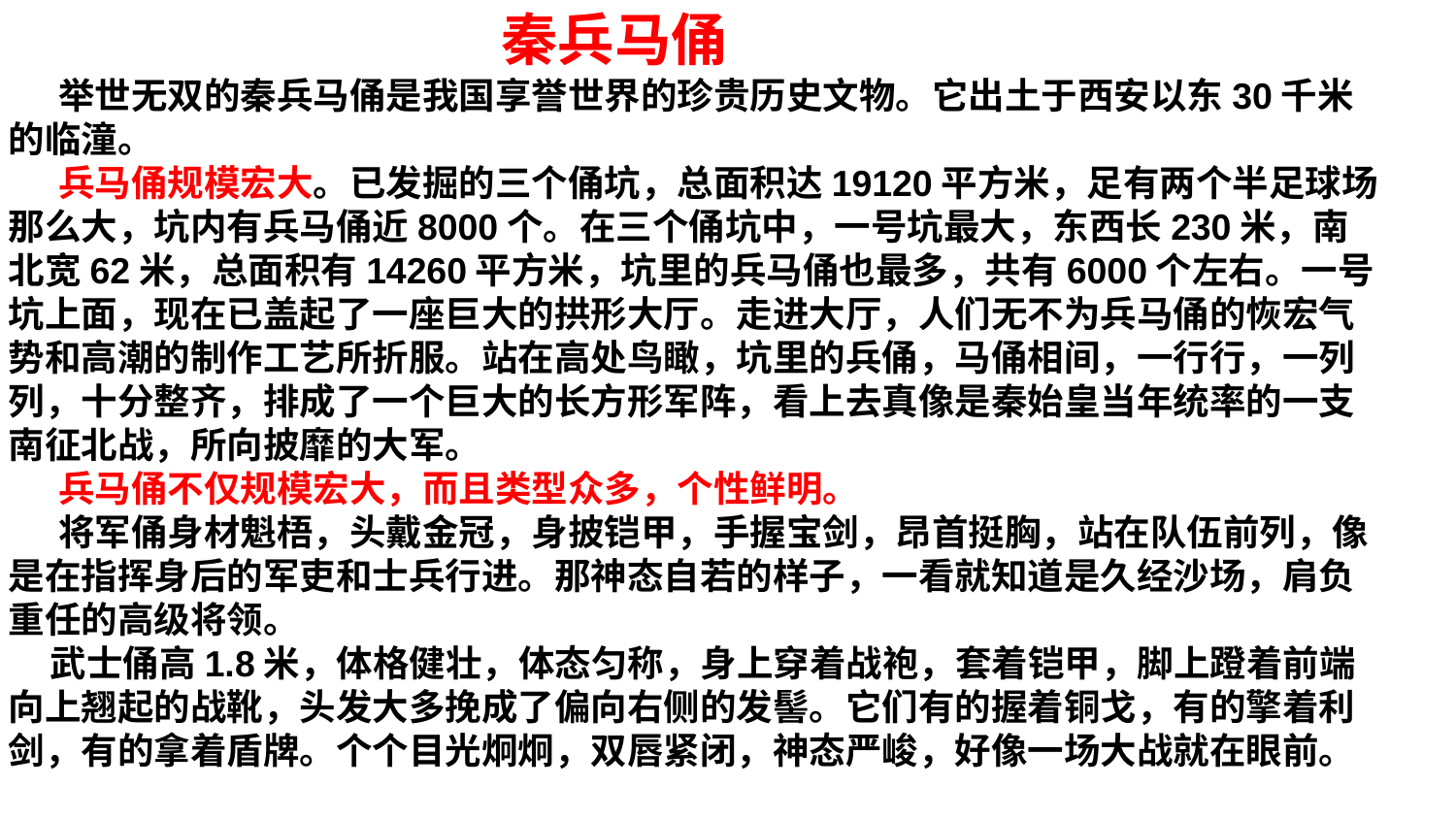

秦兵马俑
     举世无双的秦兵马俑是我国享誉世界的珍贵历史文物。它出土于西安以东30千米的临潼。
     兵马俑规模宏大。已发掘的三个俑坑，总面积达19120平方米，足有两个半足球场那么大，坑内有兵马俑近8000个。在三个俑坑中，一号坑最大，东西长230米，南北宽62米，总面积有14260平方米，坑里的兵马俑也最多，共有6000个左右。一号坑上面，现在已盖起了一座巨大的拱形大厅。走进大厅，人们无不为兵马俑的恢宏气势和高潮的制作工艺所折服。站在高处鸟瞰，坑里的兵俑，马俑相间，一行行，一列列，十分整齐，排成了一个巨大的长方形军阵，看上去真像是秦始皇当年统率的一支南征北战，所向披靡的大军。
     兵马俑不仅规模宏大，而且类型众多，个性鲜明。
     将军俑身材魁梧，头戴金冠，身披铠甲，手握宝剑，昂首挺胸，站在队伍前列，像是在指挥身后的军吏和士兵行进。那神态自若的样子，一看就知道是久经沙场，肩负重任的高级将领。
    武士俑高1.8米，体格健壮，体态匀称，身上穿着战袍，套着铠甲，脚上蹬着前端向上翘起的战靴，头发大多挽成了偏向右侧的发髻。它们有的握着铜戈，有的擎着利剑，有的拿着盾牌。个个目光炯炯，双唇紧闭，神态严峻，好像一场大战就在眼前。